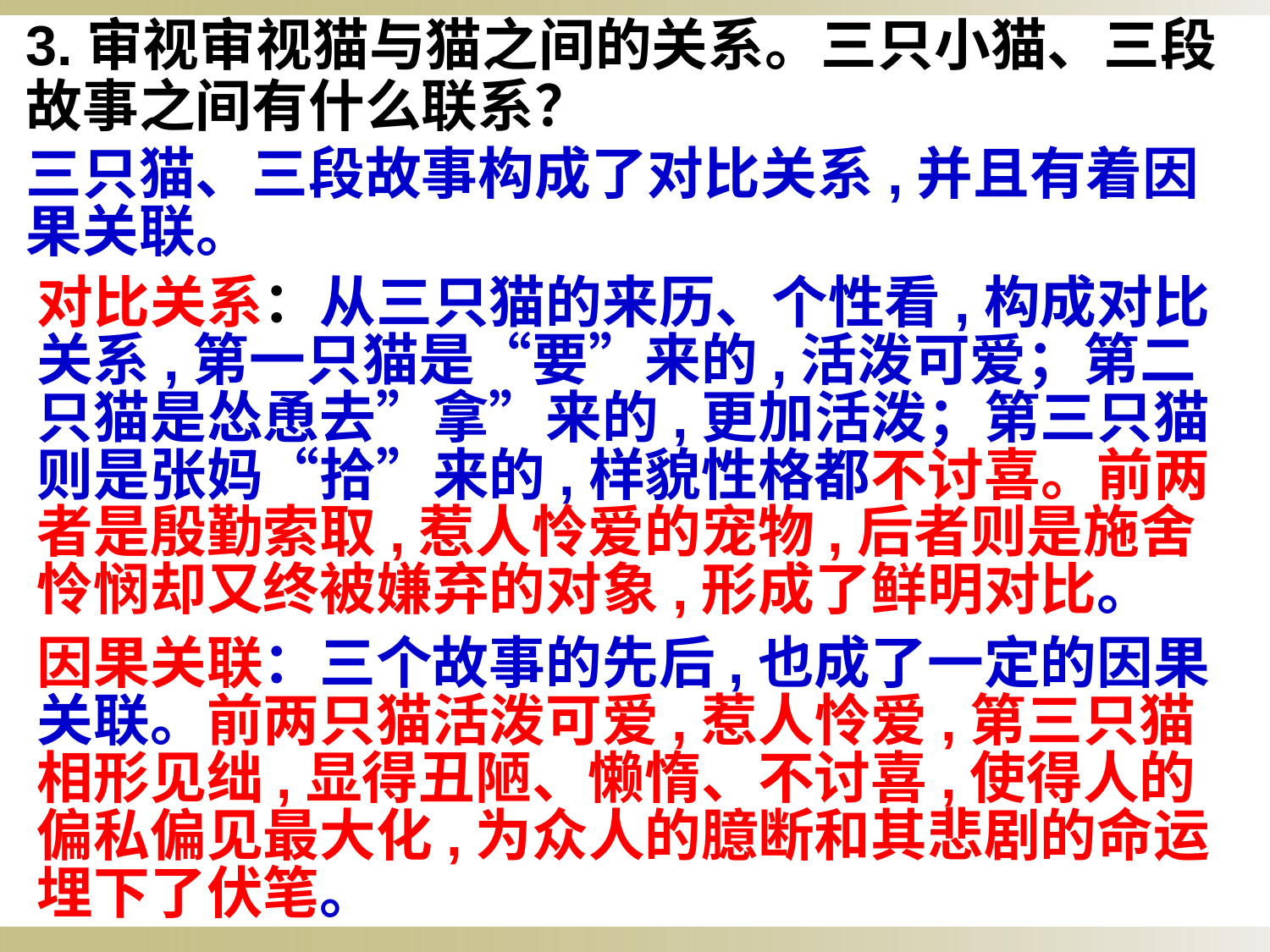

3.审视审视猫与猫之间的关系。三只小猫、三段故事之间有什么联系？
三只猫、三段故事构成了对比关系,并且有着因果关联。
对比关系：从三只猫的来历、个性看,构成对比关系,第一只猫是“要”来的,活泼可爱；第二只猫是怂恿去”拿”来的,更加活泼；第三只猫则是张妈“拾”来的,样貌性格都不讨喜。前两者是殷勤索取,惹人怜爱的宠物,后者则是施舍怜悯却又终被嫌弃的对象,形成了鲜明对比。
因果关联：三个故事的先后,也成了一定的因果关联。前两只猫活泼可爱,惹人怜爱,第三只猫相形见绌,显得丑陋、懒惰、不讨喜,使得人的偏私偏见最大化,为众人的臆断和其悲剧的命运埋下了伏笔。